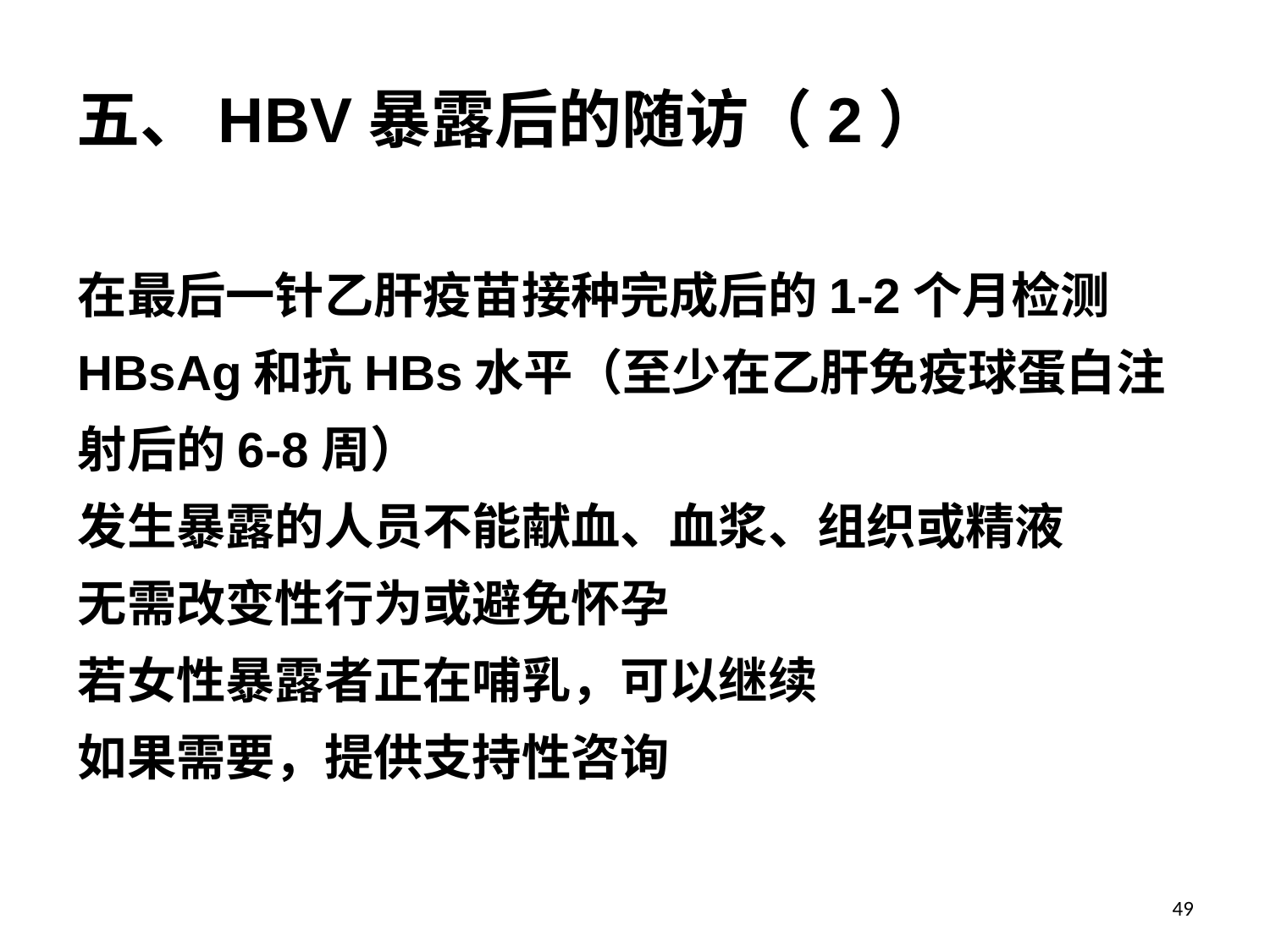

五、HBV暴露后的随访（2）
在最后一针乙肝疫苗接种完成后的1-2个月检测HBsAg和抗HBs水平（至少在乙肝免疫球蛋白注射后的6-8周）
发生暴露的人员不能献血、血浆、组织或精液
无需改变性行为或避免怀孕
若女性暴露者正在哺乳，可以继续
如果需要，提供支持性咨询
49